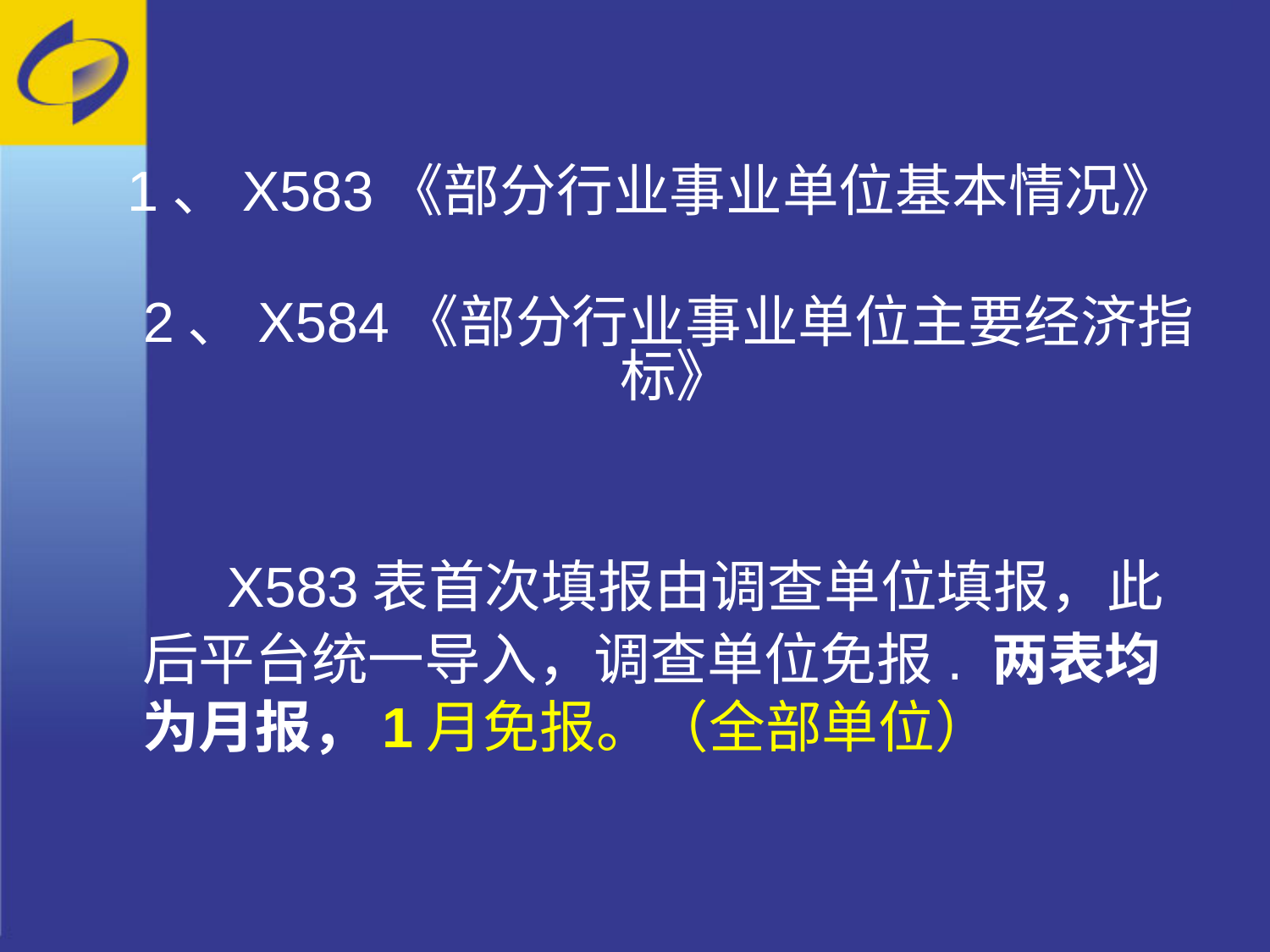

1、X583《部分行业事业单位基本情况》

  2、X584《部分行业事业单位主要经济指标》

 X583表首次填报由调查单位填报，此后平台统一导入，调查单位免报. 两表均为月报，1月免报。（全部单位）